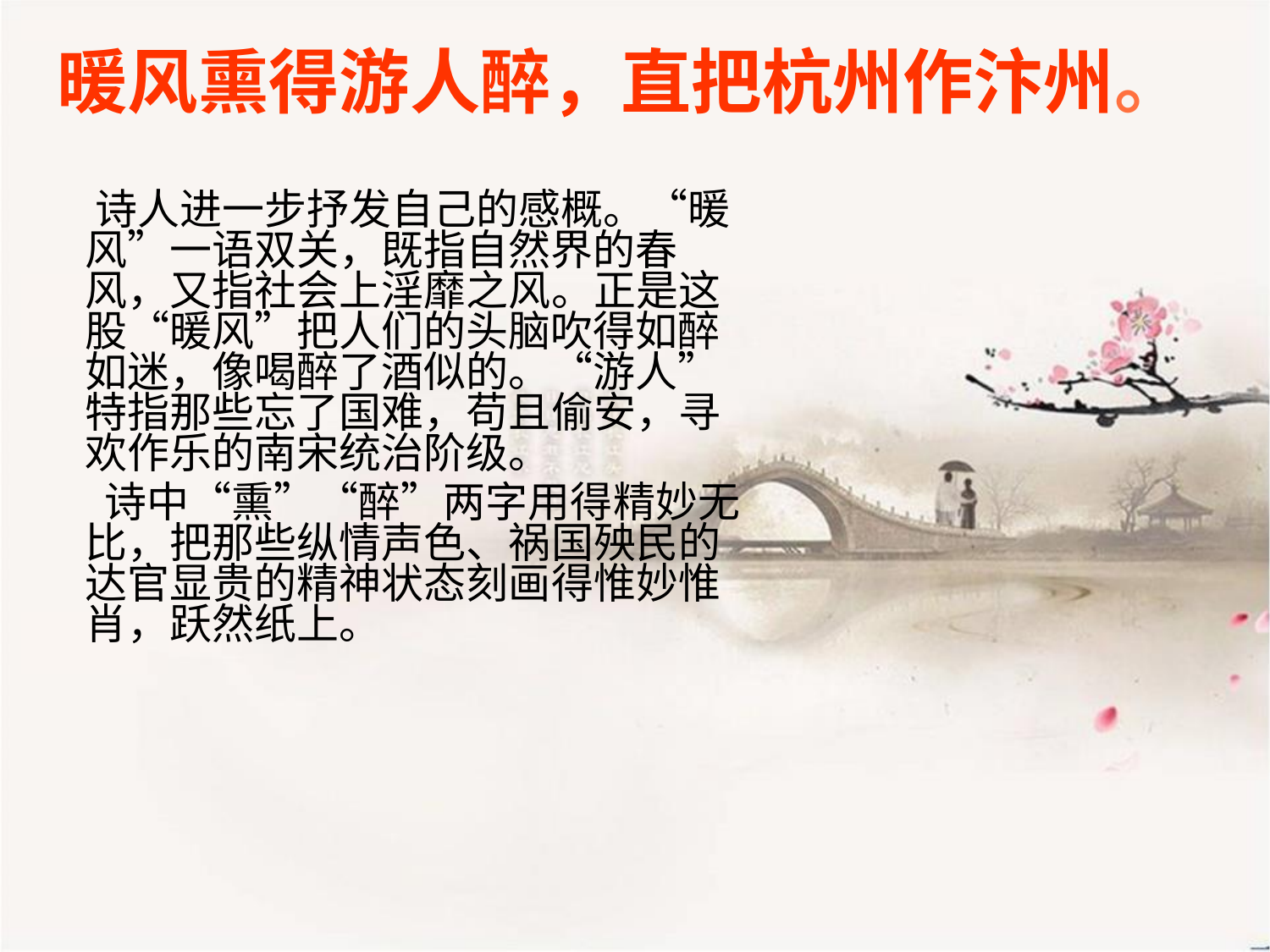

# 暖风熏得游人醉，直把杭州作汴州。
     诗人进一步抒发自己的感概。“暖风”一语双关，既指自然界的春风，又指社会上淫靡之风。正是这股“暖风”把人们的头脑吹得如醉如迷，像喝醉了酒似的。“游人” 特指那些忘了国难，苟且偷安，寻欢作乐的南宋统治阶级。
      诗中“熏”“醉”两字用得精妙无比，把那些纵情声色、祸国殃民的达官显贵的精神状态刻画得惟妙惟肖，跃然纸上。